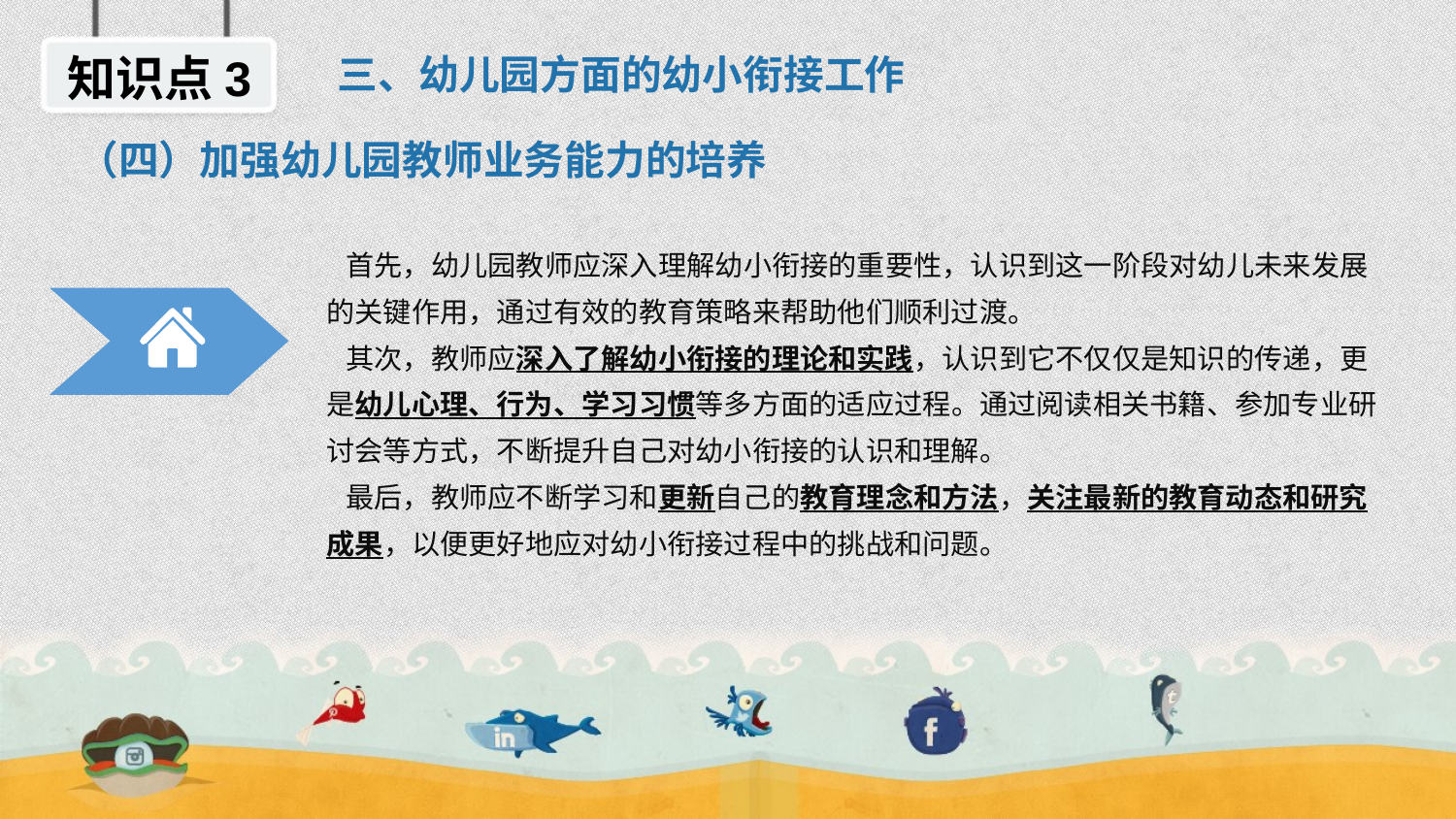

知识点3
三、幼儿园方面的幼小衔接工作
（四）加强幼儿园教师业务能力的培养
  首先，幼儿园教师应深入理解幼小衔接的重要性，认识到这一阶段对幼儿未来发展的关键作用，通过有效的教育策略来帮助他们顺利过渡。
  其次，教师应深入了解幼小衔接的理论和实践，认识到它不仅仅是知识的传递，更是幼儿心理、行为、学习习惯等多方面的适应过程。通过阅读相关书籍、参加专业研讨会等方式，不断提升自己对幼小衔接的认识和理解。
  最后，教师应不断学习和更新自己的教育理念和方法，关注最新的教育动态和研究成果，以便更好地应对幼小衔接过程中的挑战和问题。